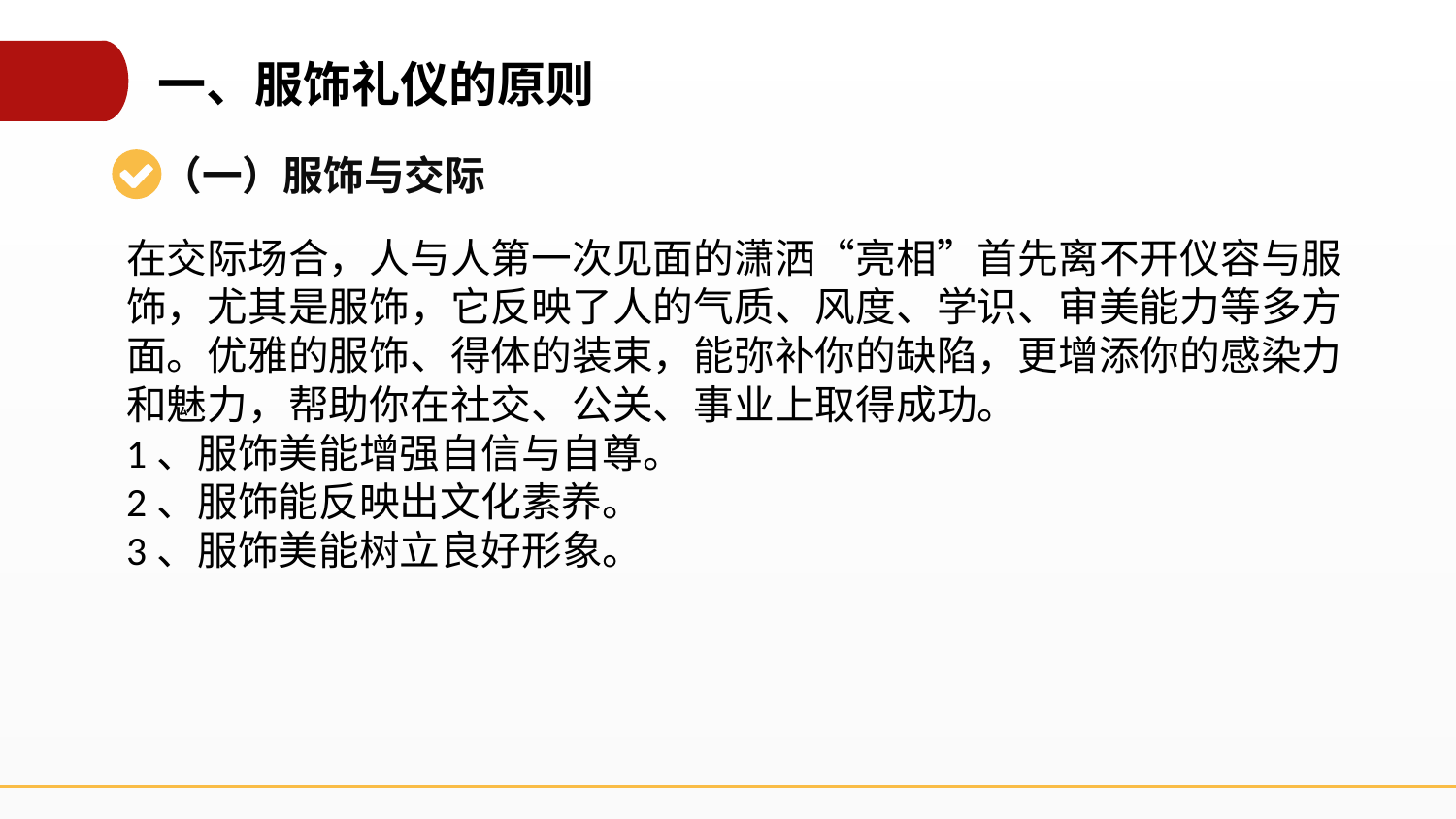

一、服饰礼仪的原则

（一）服饰与交际
在交际场合，人与人第一次见面的潇洒“亮相”首先离不开仪容与服饰，尤其是服饰，它反映了人的气质、风度、学识、审美能力等多方面。优雅的服饰、得体的装束，能弥补你的缺陷，更增添你的感染力和魅力，帮助你在社交、公关、事业上取得成功。
1、服饰美能增强自信与自尊。
2、服饰能反映出文化素养。
3、服饰美能树立良好形象。